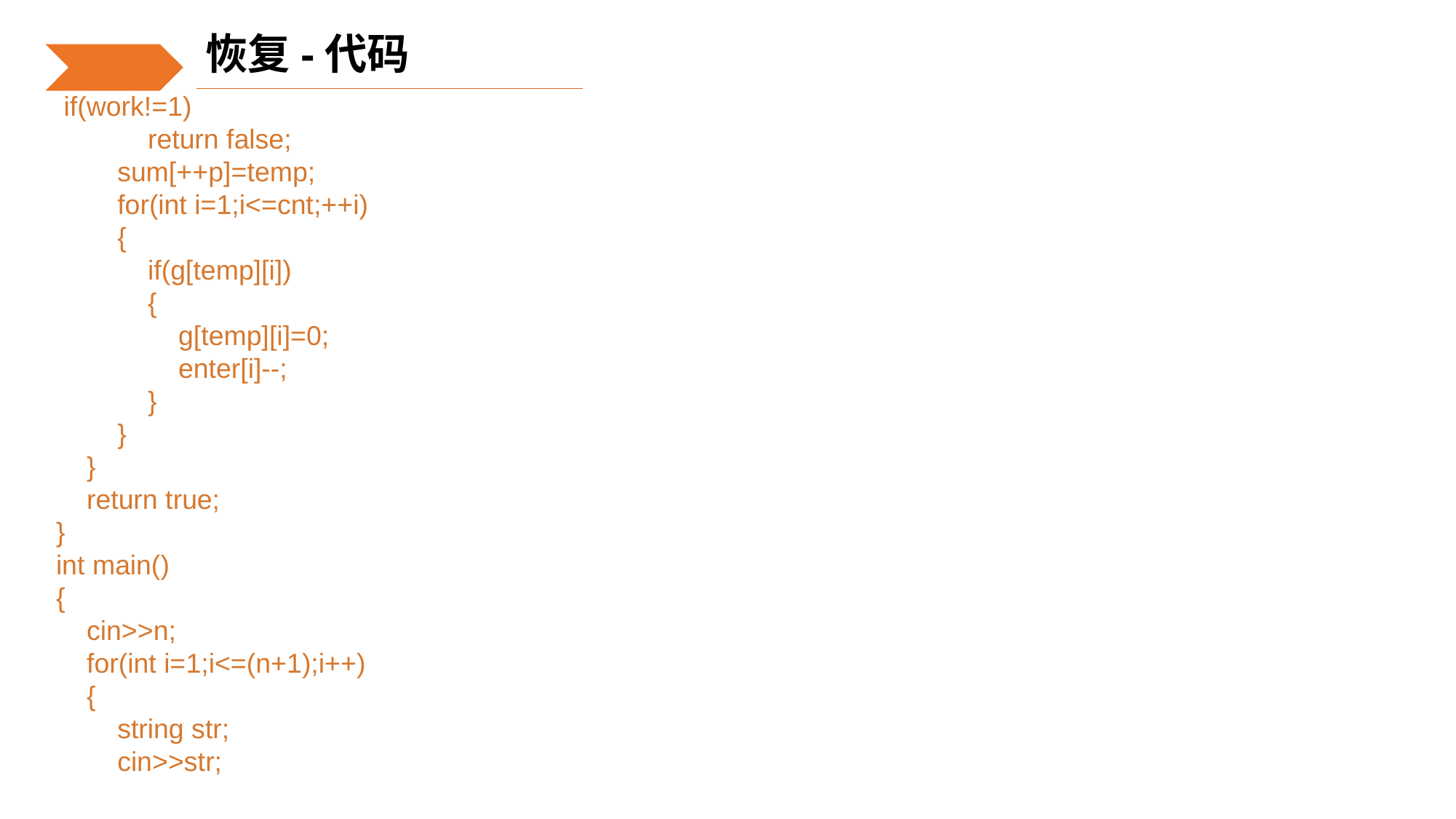

恢复-代码
 if(work!=1)
            return false;
        sum[++p]=temp;
        for(int i=1;i<=cnt;++i)
        {
            if(g[temp][i])
            {
                g[temp][i]=0;
                enter[i]--;
            }
        }
    }
    return true;
}
int main()
{
    cin>>n;
    for(int i=1;i<=(n+1);i++)
    {
        string str;
        cin>>str;